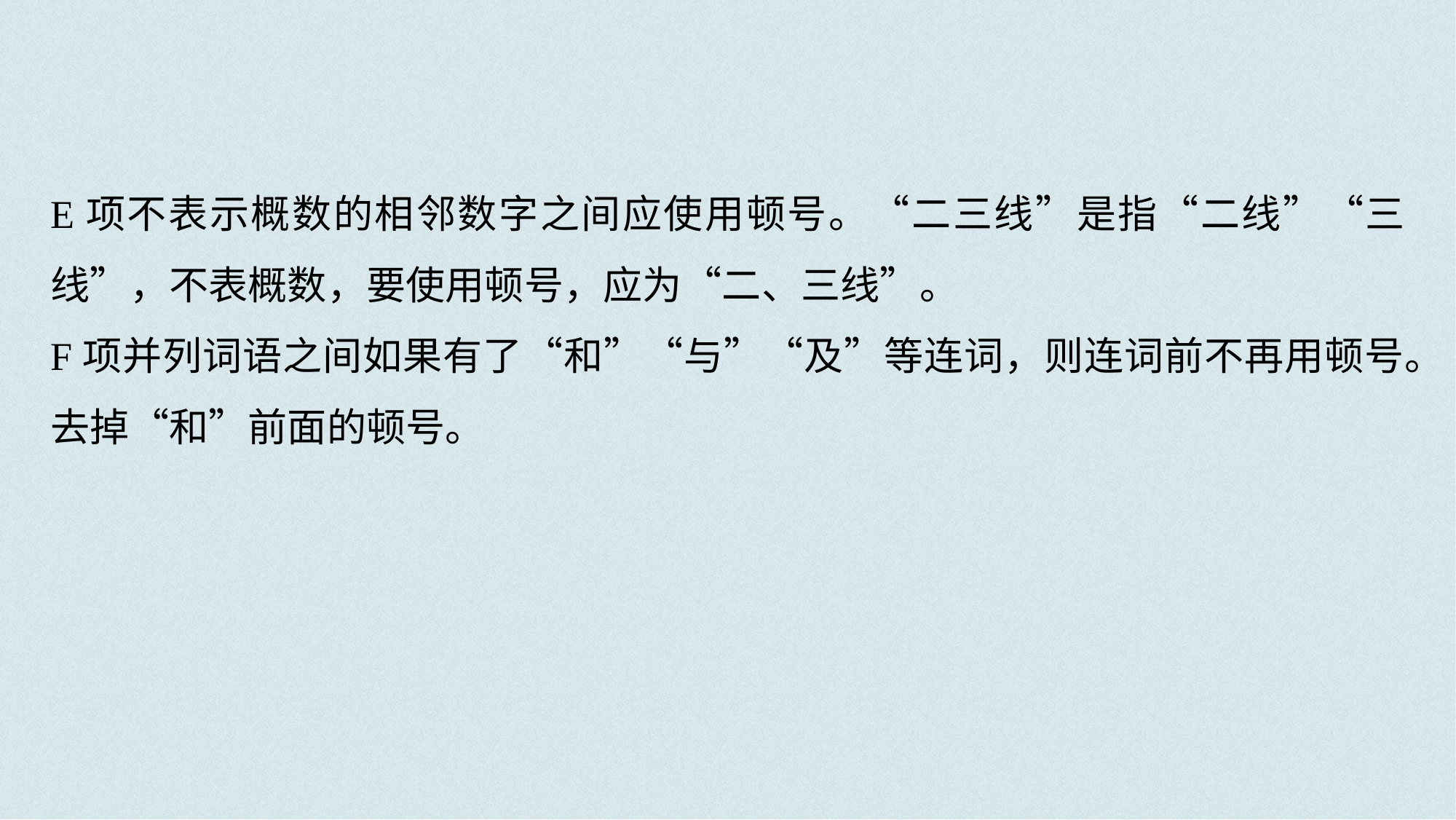

E项不表示概数的相邻数字之间应使用顿号。“二三线”是指“二线”“三线”，不表概数，要使用顿号，应为“二、三线”。
F项并列词语之间如果有了“和”“与”“及”等连词，则连词前不再用顿号。去掉“和”前面的顿号。